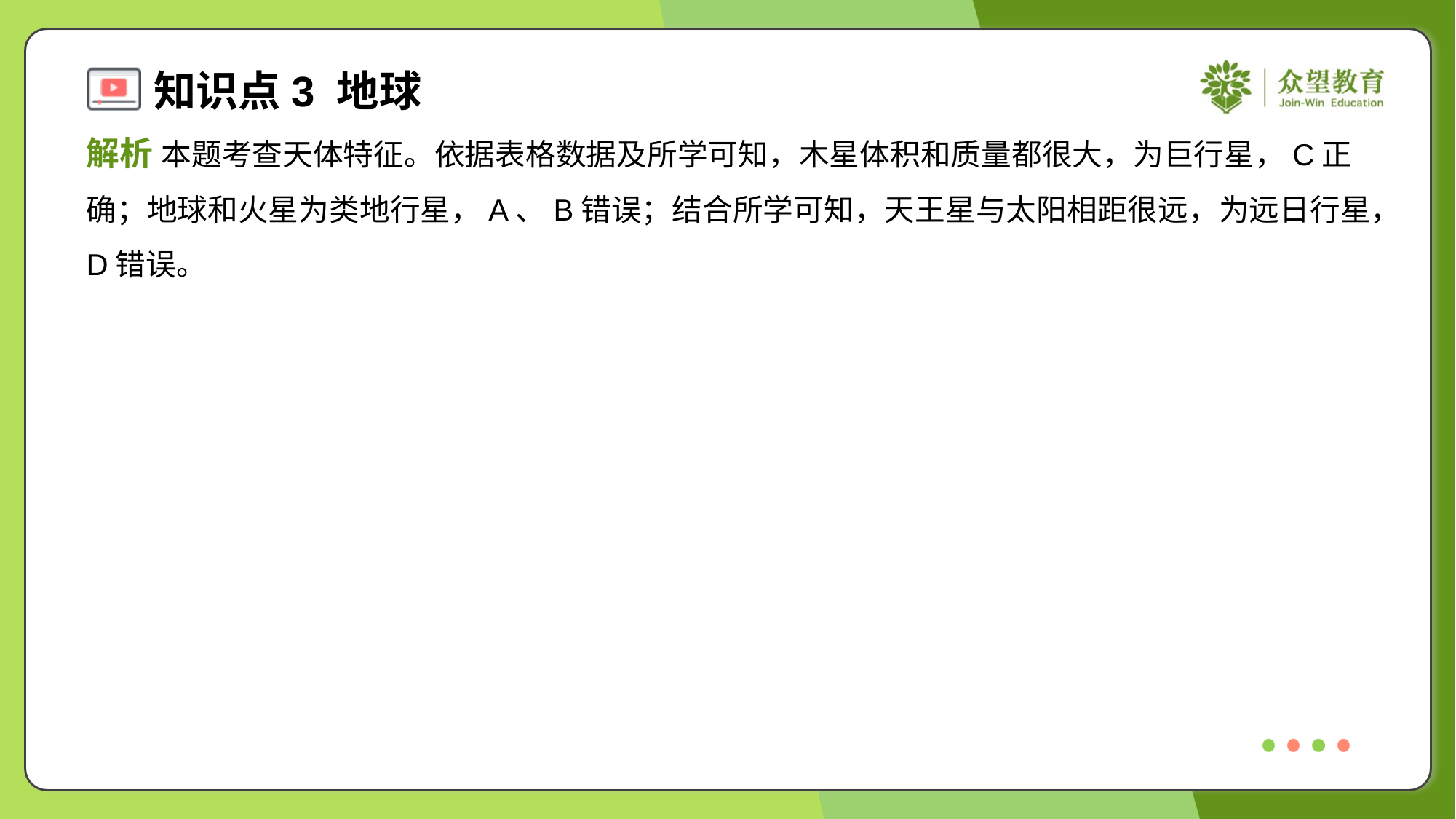

解析 本题考查天体特征。依据表格数据及所学可知，木星体积和质量都很大，为巨行星，C正
确；地球和火星为类地行星，A、B错误；结合所学可知，天王星与太阳相距很远，为远日行星，
D错误。